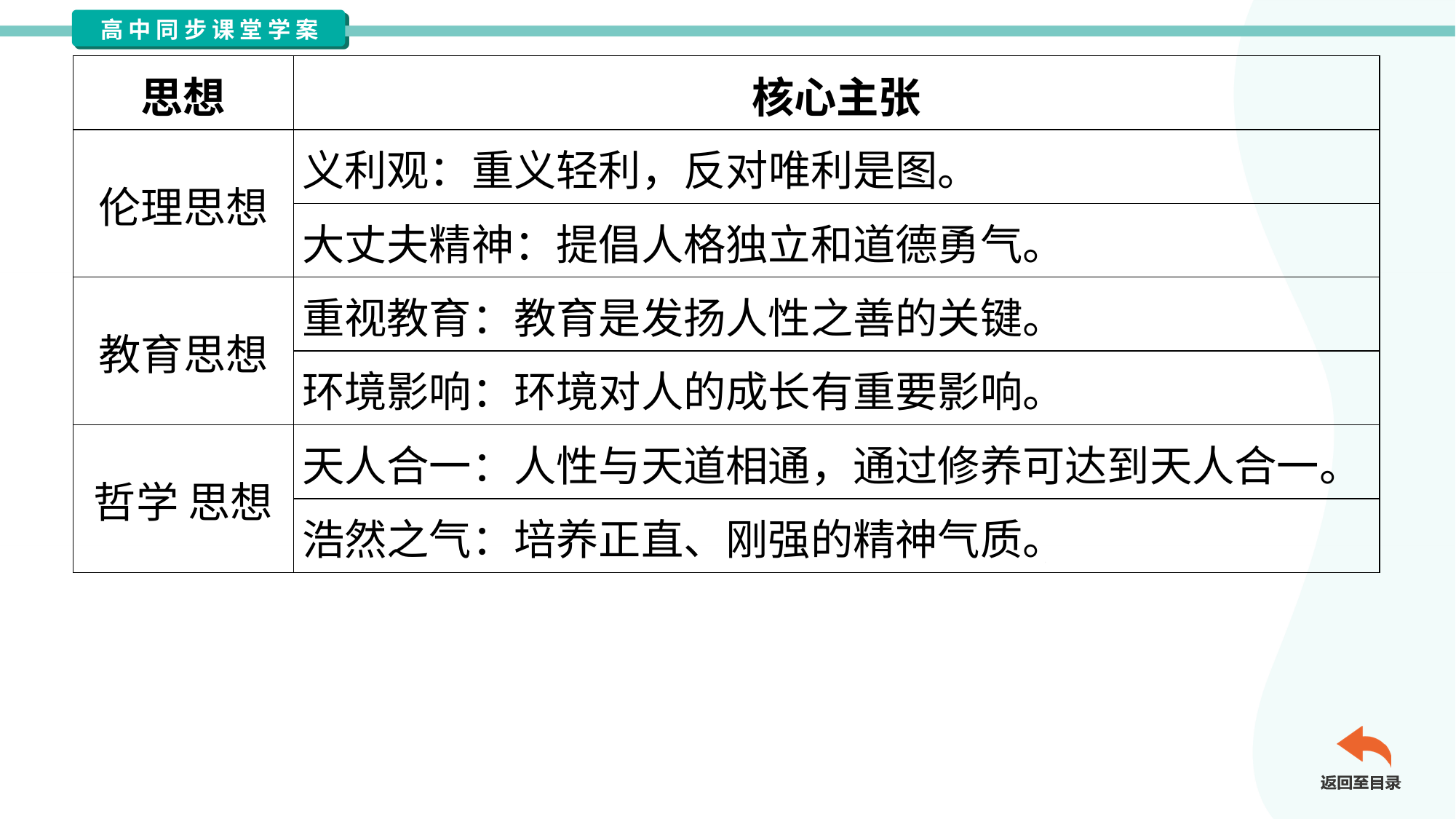

| 思想 | 核心主张 |
| --- | --- |
| 伦理思想 | 义利观：重义轻利，反对唯利是图。 |
|  | 大丈夫精神：提倡人格独立和道德勇气。 |
| 教育思想 | 重视教育：教育是发扬人性之善的关键。 |
|  | 环境影响：环境对人的成长有重要影响。 |
| 哲学 思想 | 天人合一：人性与天道相通，通过修养可达到天人合一。 |
|  | 浩然之气：培养正直、刚强的精神气质。 |